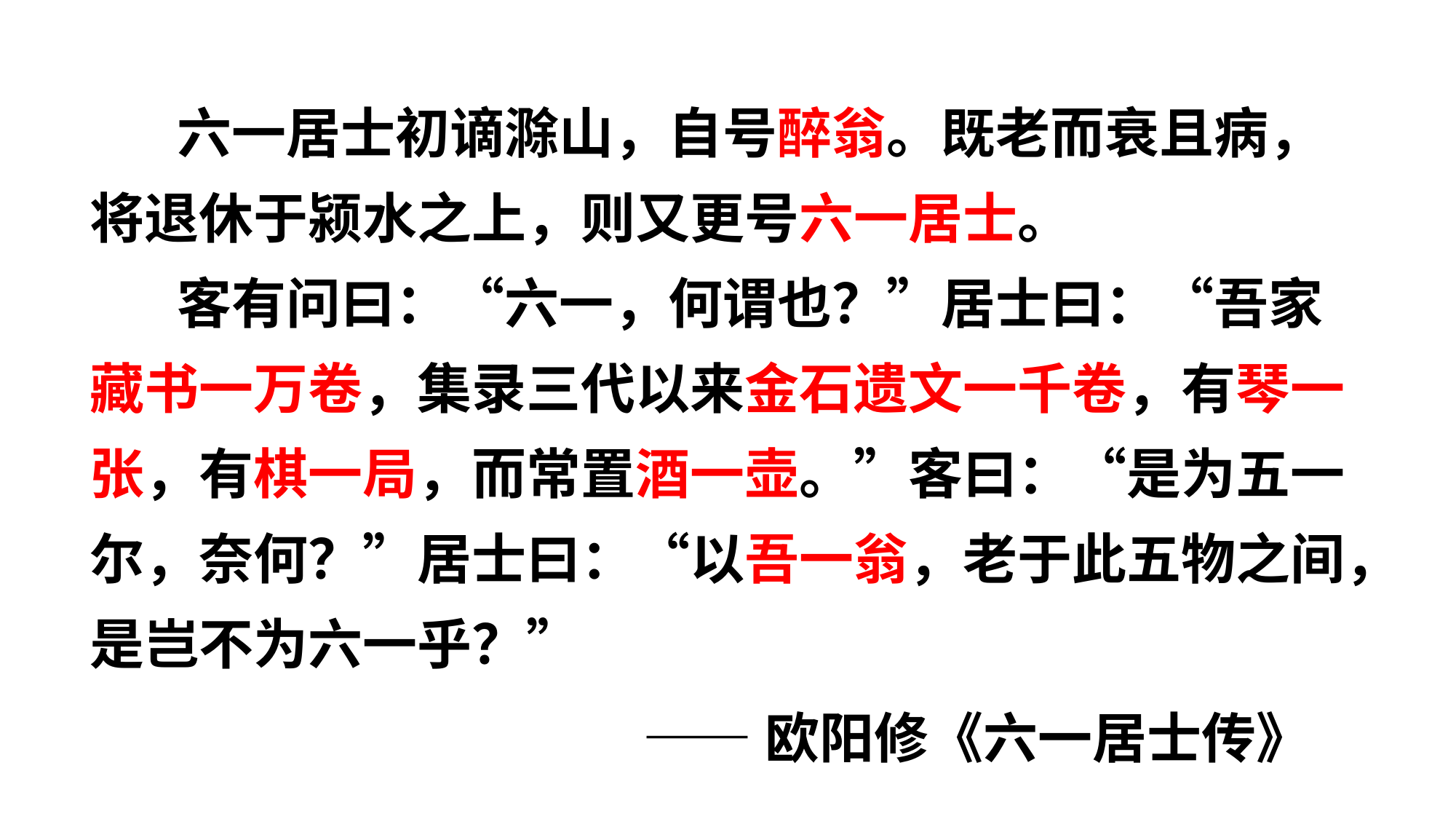

六一居士初谪滁山，自号醉翁。既老而衰且病，将退休于颍水之上，则又更号六一居士。
      客有问曰：“六一，何谓也？”居士曰：“吾家藏书一万卷，集录三代以来金石遗文一千卷，有琴一张，有棋一局，而常置酒一壶。”客曰：“是为五一尔，奈何？”居士曰：“以吾一翁，老于此五物之间，是岂不为六一乎？”

——欧阳修《六一居士传》